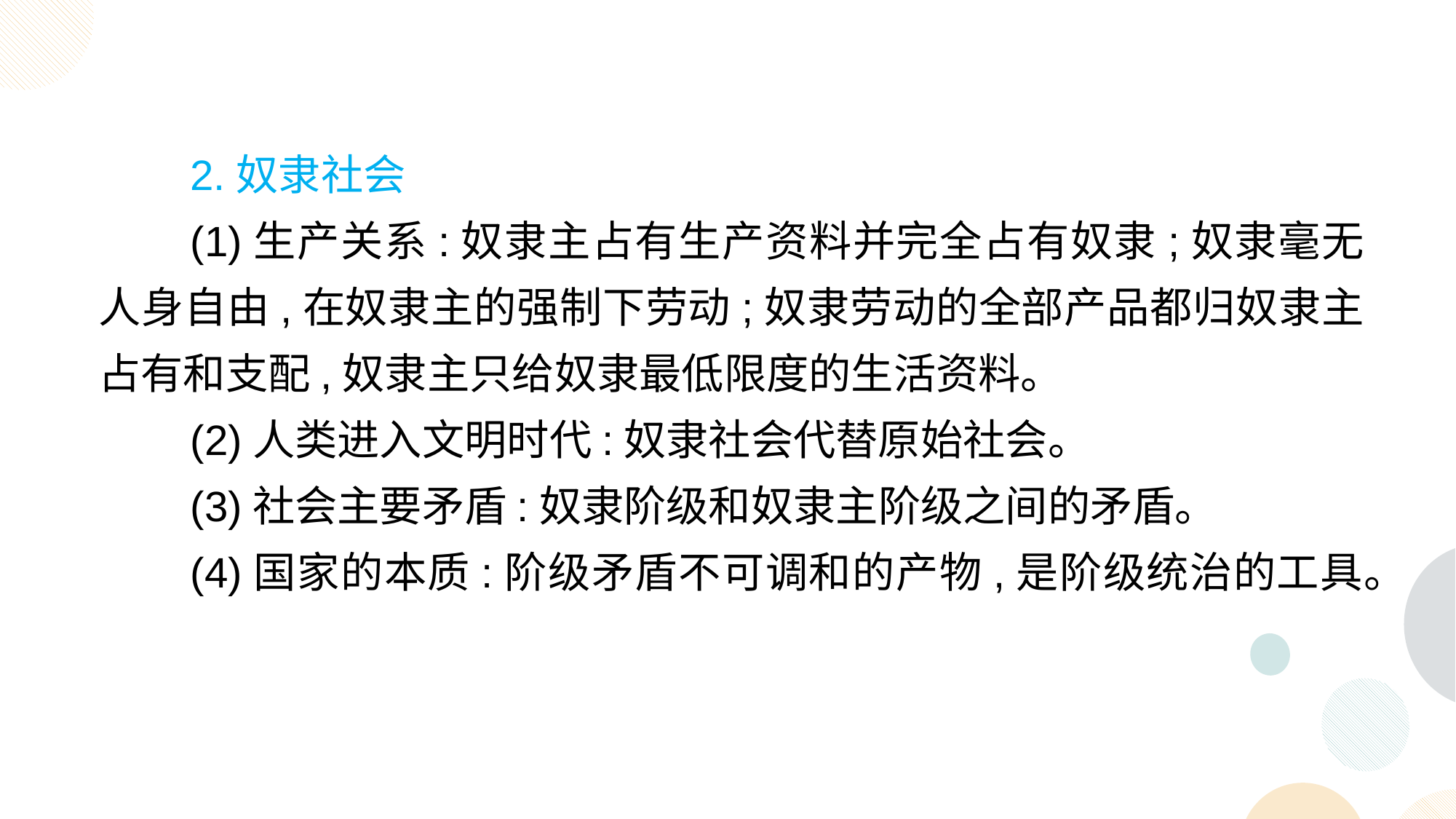

2.奴隶社会
(1)生产关系:奴隶主占有生产资料并完全占有奴隶;奴隶毫无人身自由,在奴隶主的强制下劳动;奴隶劳动的全部产品都归奴隶主占有和支配,奴隶主只给奴隶最低限度的生活资料。
(2)人类进入文明时代:奴隶社会代替原始社会。
(3)社会主要矛盾:奴隶阶级和奴隶主阶级之间的矛盾。
(4)国家的本质:阶级矛盾不可调和的产物,是阶级统治的工具。